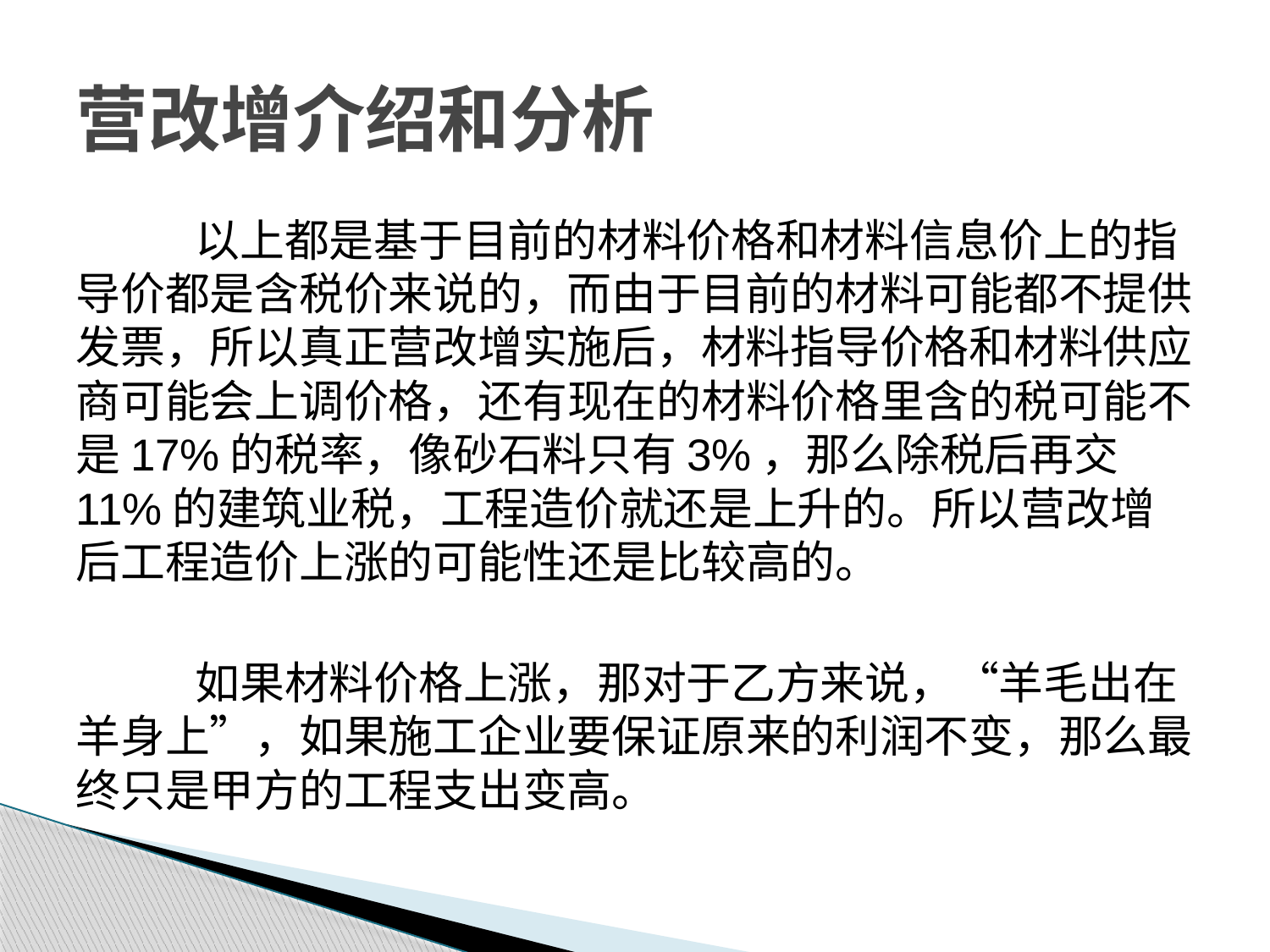

# 营改增介绍和分析
	以上都是基于目前的材料价格和材料信息价上的指导价都是含税价来说的，而由于目前的材料可能都不提供发票，所以真正营改增实施后，材料指导价格和材料供应商可能会上调价格，还有现在的材料价格里含的税可能不是17%的税率，像砂石料只有3%，那么除税后再交11%的建筑业税，工程造价就还是上升的。所以营改增后工程造价上涨的可能性还是比较高的。

	如果材料价格上涨，那对于乙方来说，“羊毛出在羊身上”，如果施工企业要保证原来的利润不变，那么最终只是甲方的工程支出变高。